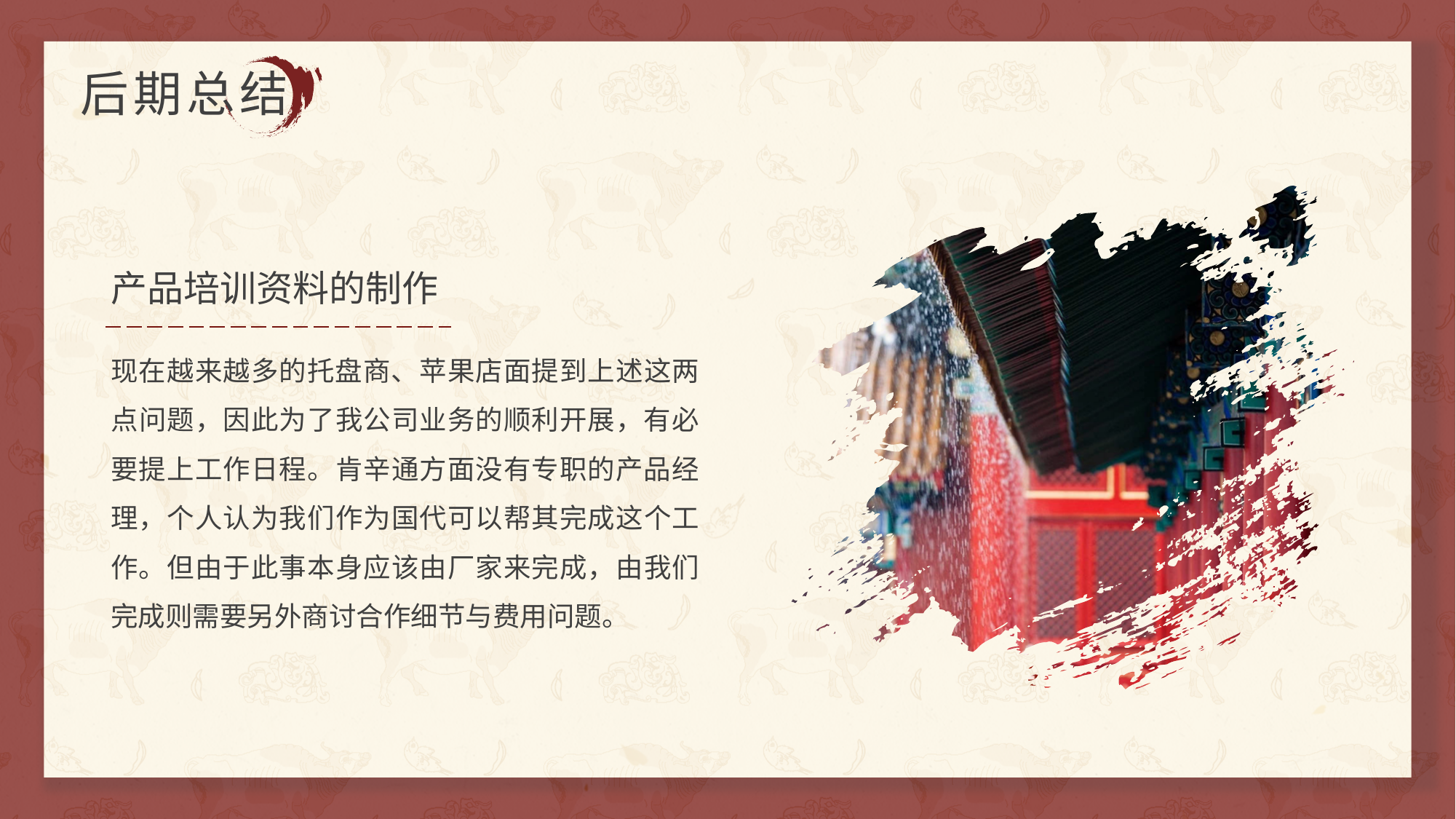

后期总结

产品培训资料的制作
现在越来越多的托盘商、苹果店面提到上述这两点问题，因此为了我公司业务的顺利开展，有必要提上工作日程。肯辛通方面没有专职的产品经理，个人认为我们作为国代可以帮其完成这个工作。但由于此事本身应该由厂家来完成，由我们完成则需要另外商讨合作细节与费用问题。